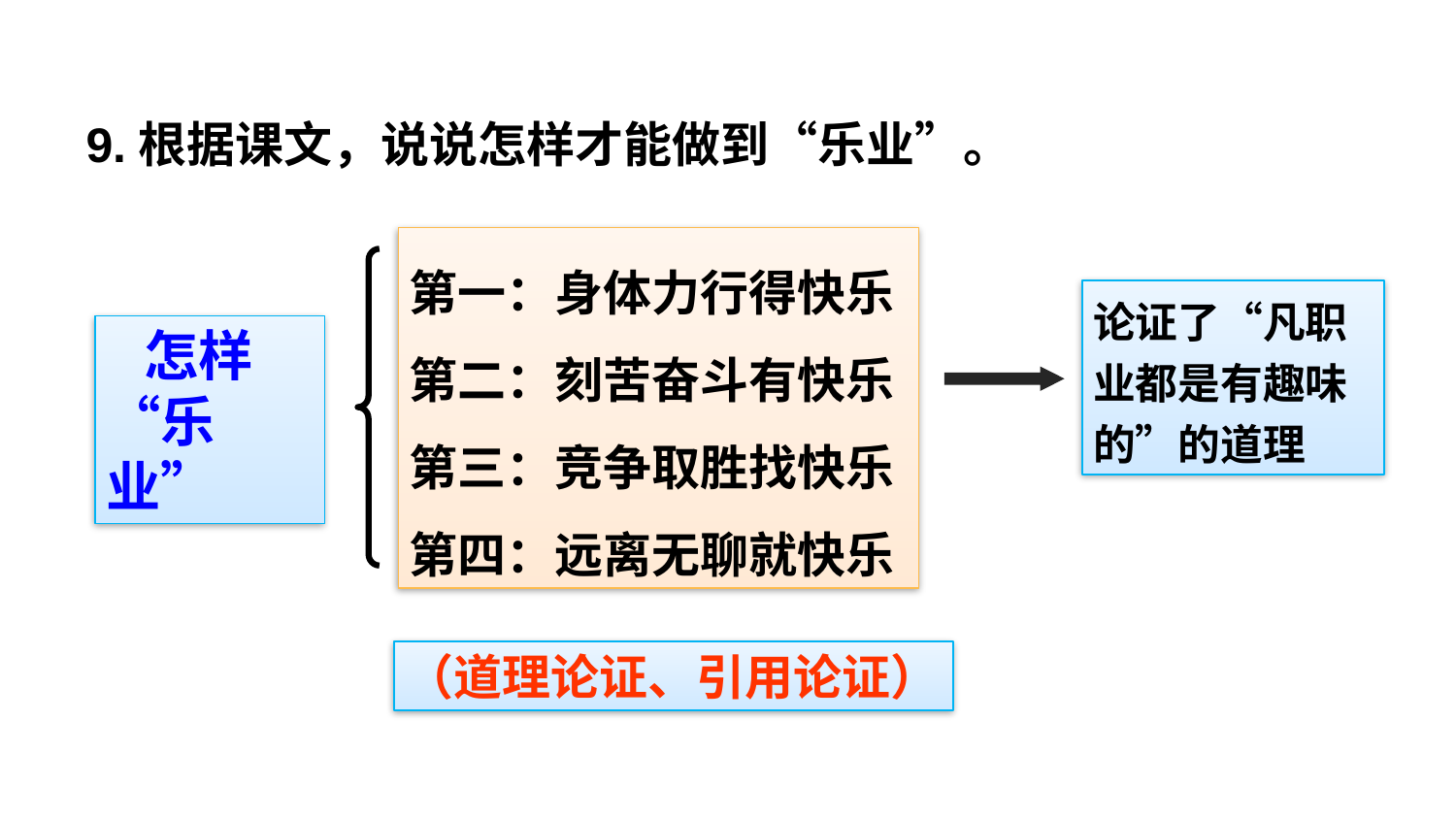

9.根据课文，说说怎样才能做到“乐业”。
第一：身体力行得快乐
第二：刻苦奋斗有快乐
第三：竞争取胜找快乐
第四：远离无聊就快乐

论证了“凡职业都是有趣味的”的道理
  怎样“乐业”

（道理论证、引用论证）